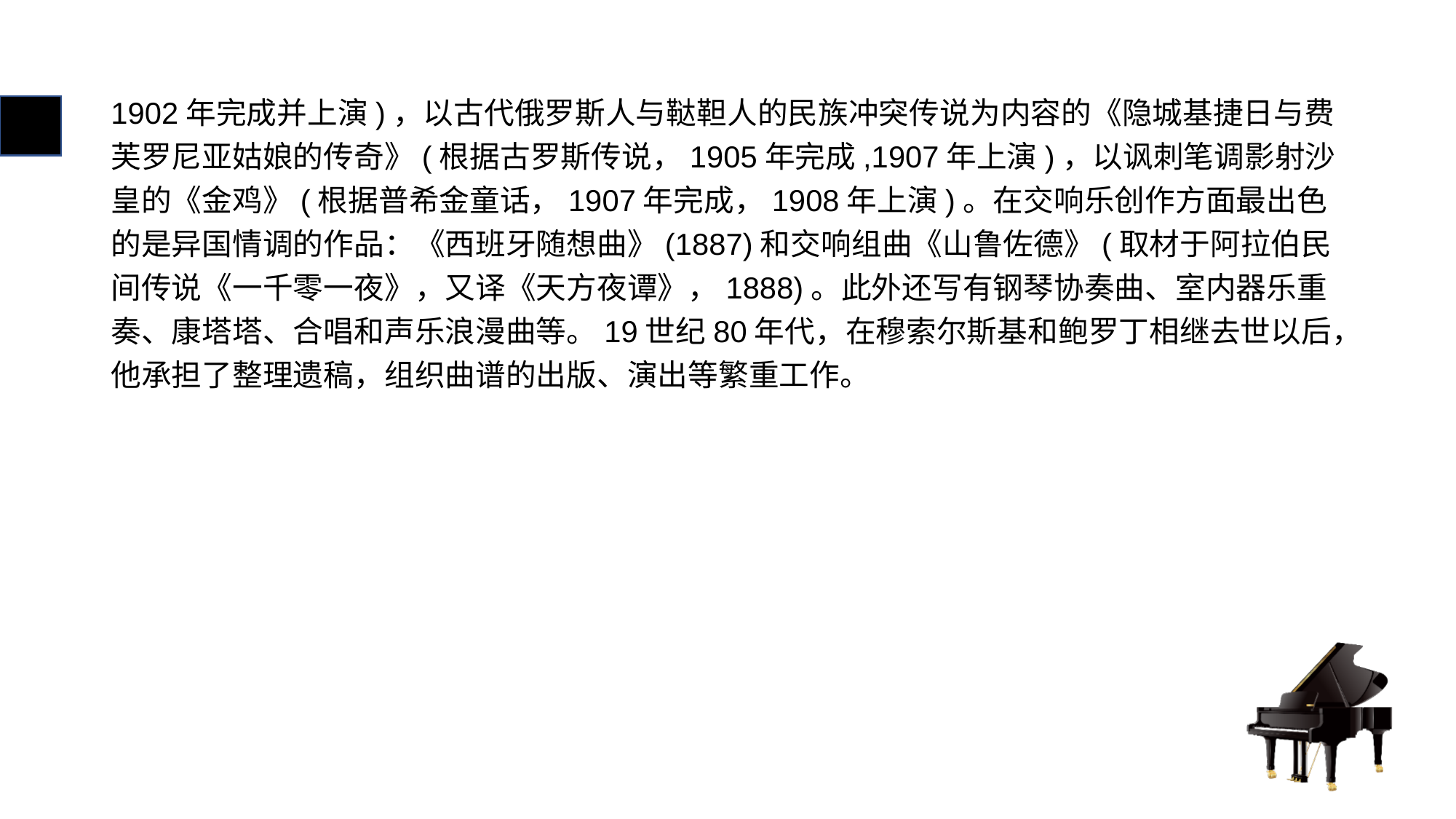

# 1902年完成并上演)，以古代俄罗斯人与鞑靼人的民族冲突传说为内容的《隐城基捷日与费芙罗尼亚姑娘的传奇》(根据古罗斯传说，1905年完成,1907年上演)，以讽刺笔调影射沙皇的《金鸡》(根据普希金童话，1907年完成，1908年上演)。在交响乐创作方面最出色的是异国情调的作品：《西班牙随想曲》(1887)和交响组曲《山鲁佐德》(取材于阿拉伯民间传说《一千零一夜》，又译《天方夜谭》，1888)。此外还写有钢琴协奏曲、室内器乐重奏、康塔塔、合唱和声乐浪漫曲等。19世纪80年代，在穆索尔斯基和鲍罗丁相继去世以后，他承担了整理遗稿，组织曲谱的出版、演出等繁重工作。